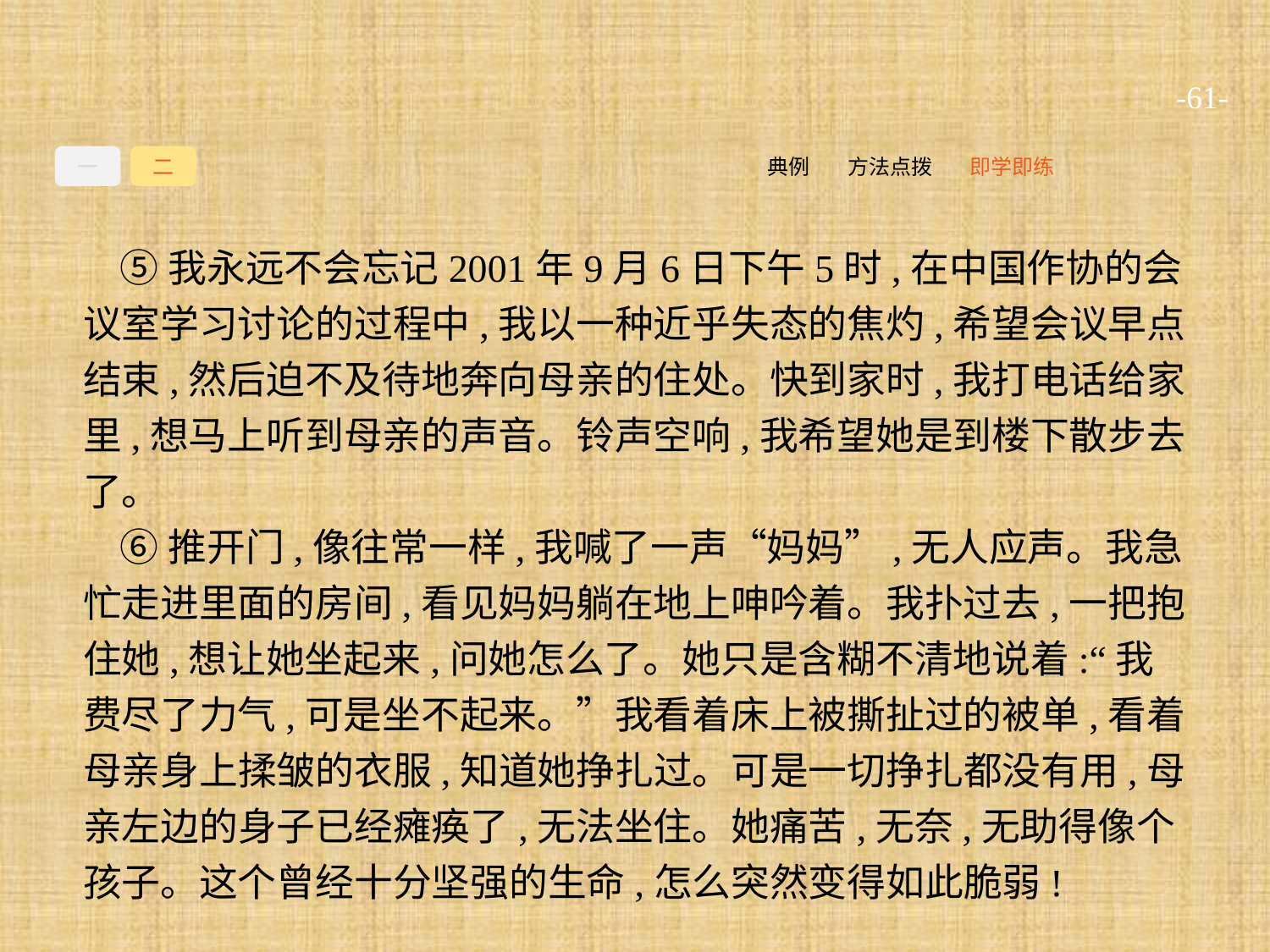

-61-
一
二
即学即练
方法点拨
典例
⑤我永远不会忘记2001年9月6日下午5时,在中国作协的会议室学习讨论的过程中,我以一种近乎失态的焦灼,希望会议早点结束,然后迫不及待地奔向母亲的住处。快到家时,我打电话给家里,想马上听到母亲的声音。铃声空响,我希望她是到楼下散步去了。
⑥推开门,像往常一样,我喊了一声“妈妈”,无人应声。我急忙走进里面的房间,看见妈妈躺在地上呻吟着。我扑过去,一把抱住她,想让她坐起来,问她怎么了。她只是含糊不清地说着:“我费尽了力气,可是坐不起来。”我看着床上被撕扯过的被单,看着母亲身上揉皱的衣服,知道她挣扎过。可是一切挣扎都没有用,母亲左边的身子已经瘫痪了,无法坐住。她痛苦,无奈,无助得像个孩子。这个曾经十分坚强的生命,怎么突然变得如此脆弱!